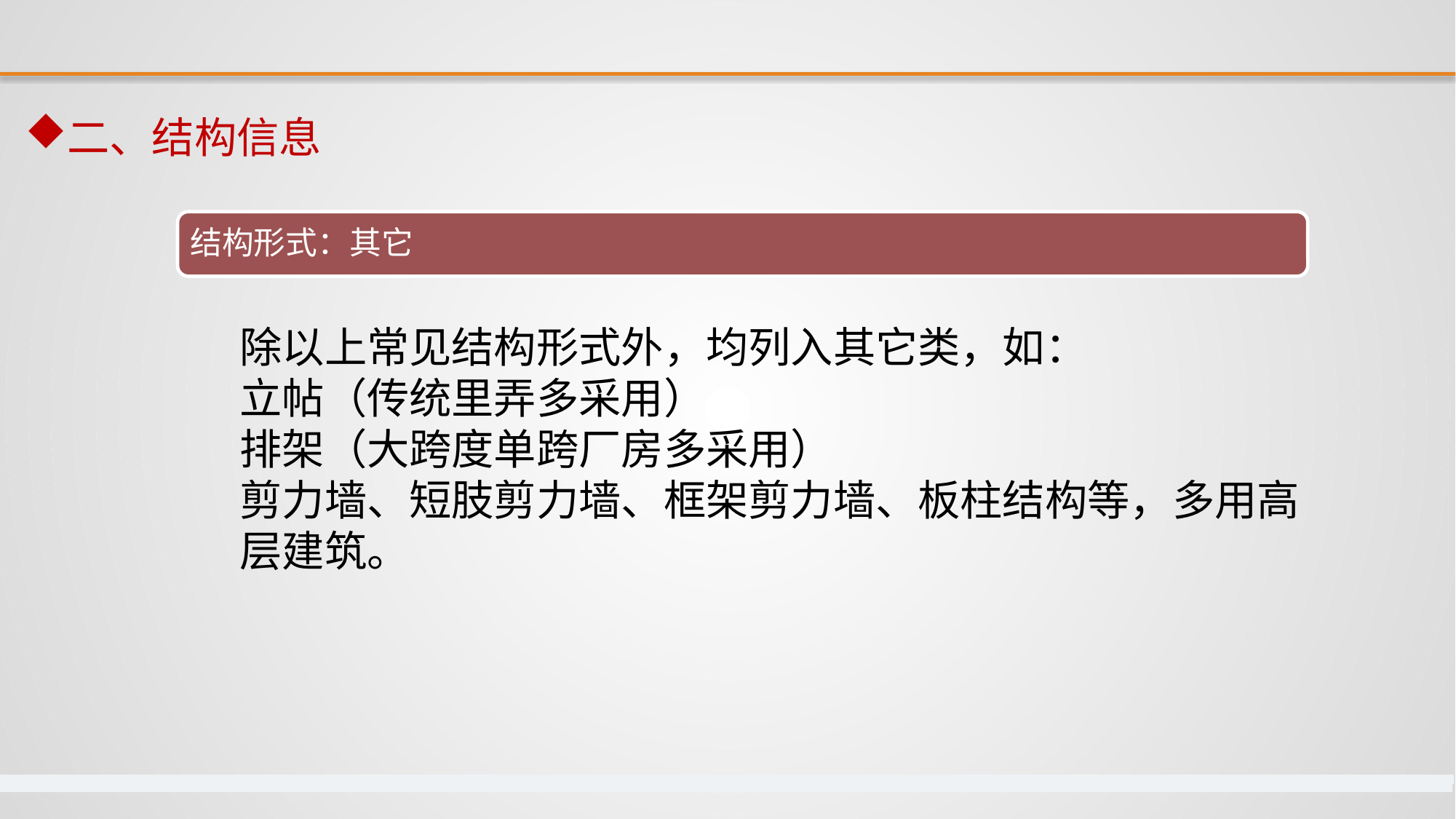

二、结构信息

结构形式：其它
除以上常见结构形式外，均列入其它类，如：
立帖（传统里弄多采用）
排架（大跨度单跨厂房多采用）
剪力墙、短肢剪力墙、框架剪力墙、板柱结构等，多用高层建筑。